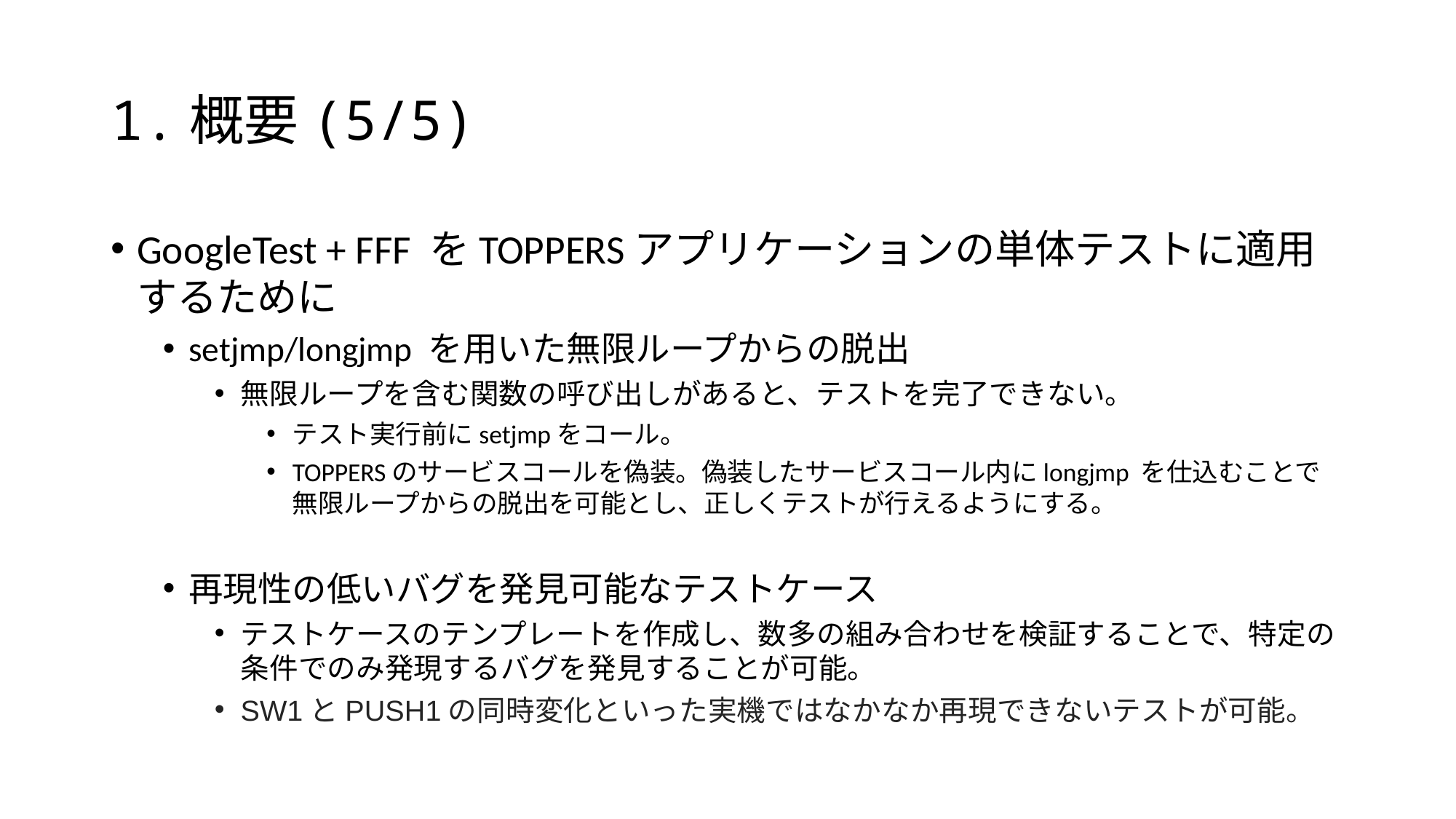

# 1.概要(5/5)
GoogleTest + FFF をTOPPERSアプリケーションの単体テストに適用するために
setjmp/longjmp を用いた無限ループからの脱出
無限ループを含む関数の呼び出しがあると、テストを完了できない。
テスト実行前にsetjmpをコール。
TOPPERSのサービスコールを偽装。偽装したサービスコール内にlongjmp を仕込むことで無限ループからの脱出を可能とし、正しくテストが行えるようにする。

再現性の低いバグを発見可能なテストケース
テストケースのテンプレートを作成し、数多の組み合わせを検証することで、特定の条件でのみ発現するバグを発見することが可能。
SW1とPUSH1の同時変化といった実機ではなかなか再現できないテストが可能。